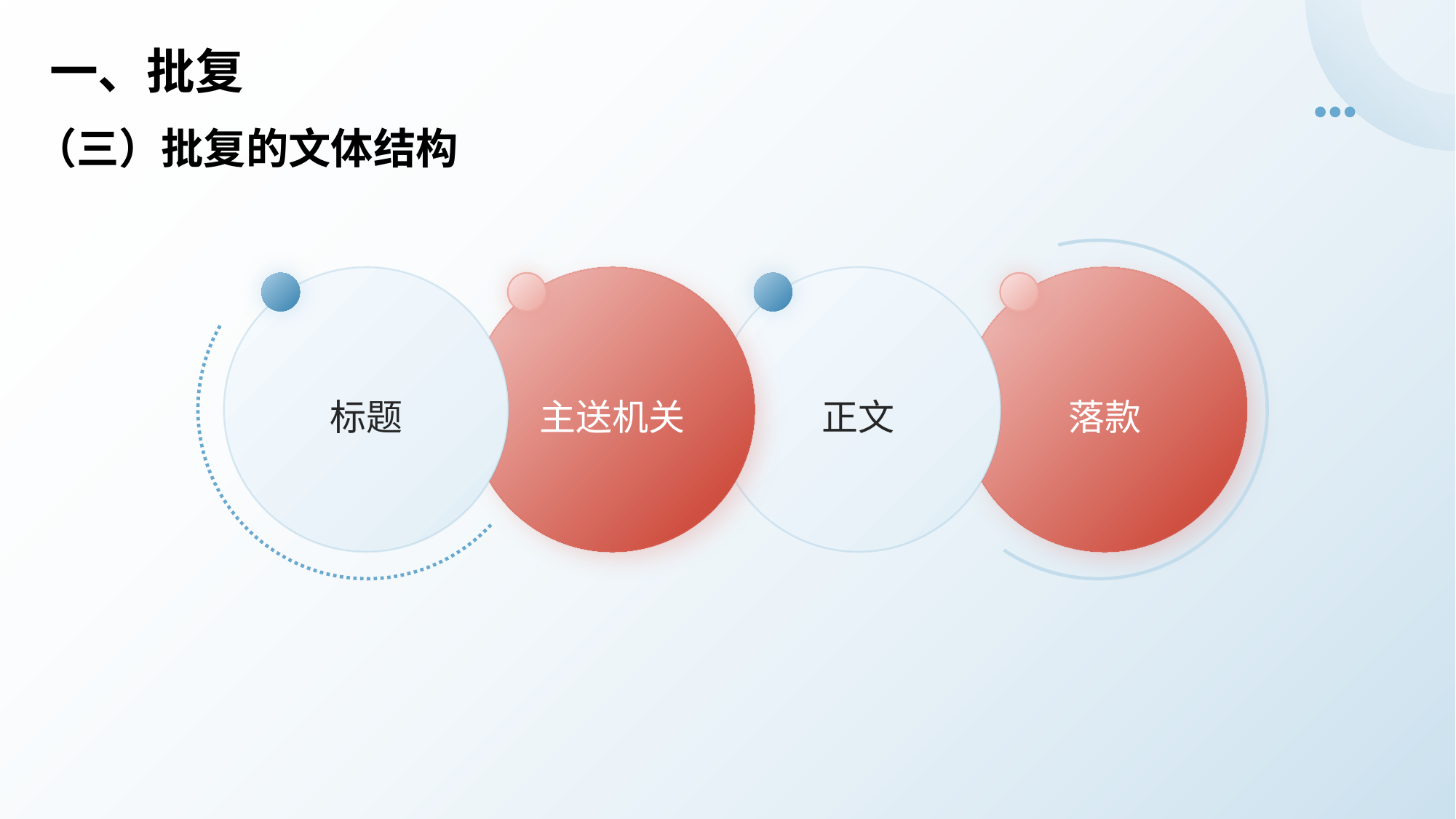

# 一、批复
（三）批复的文体结构

标题
主送机关
正文
落款